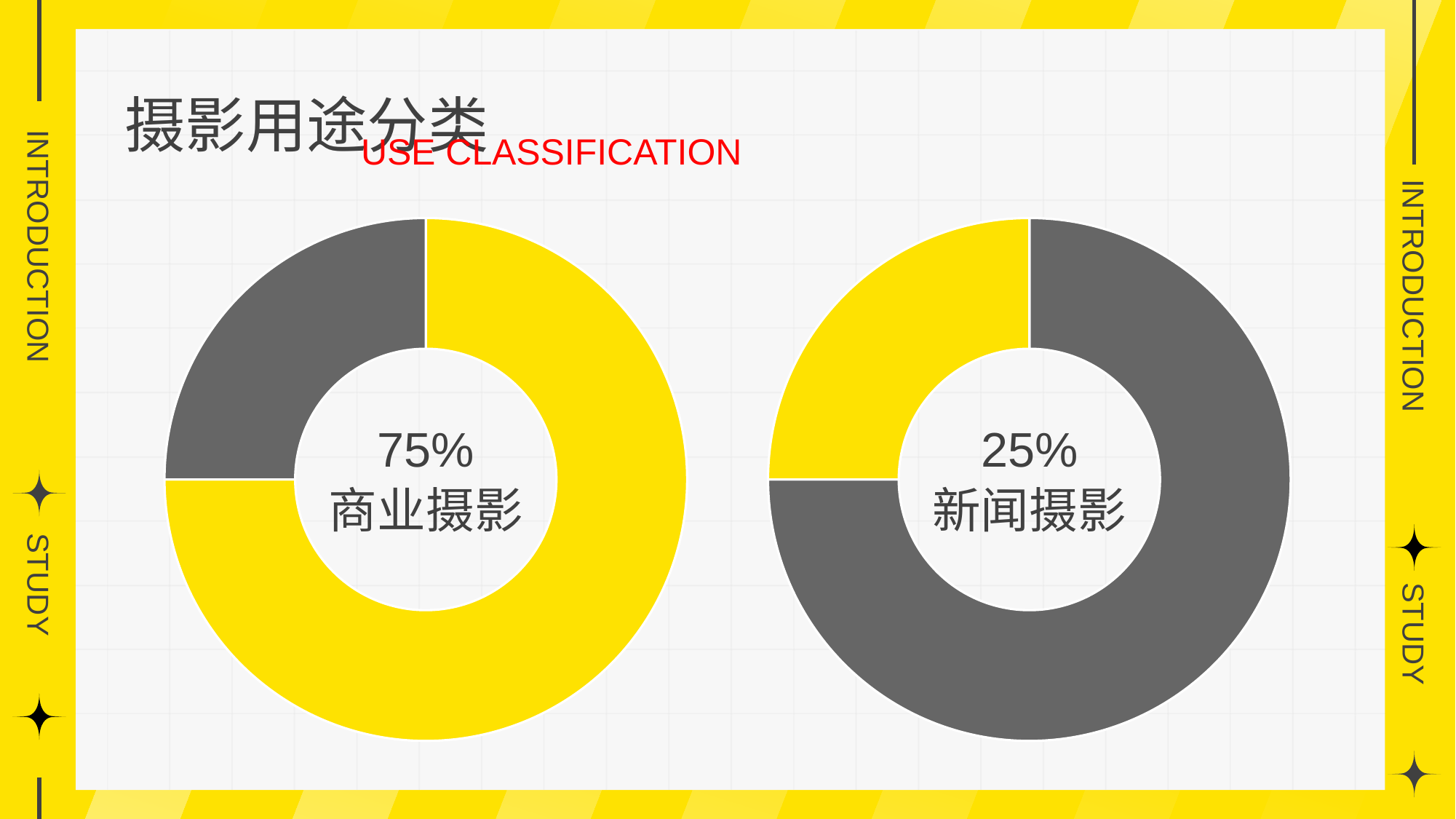

摄影用途分类
USE CLASSIFICATION

### Chart

| Category | 销售额 |
|---|---|
| 第一季度 | 75.0 |
| 第二季度 | 25.0 |

### Chart

| Category | 销售额 |
|---|---|
| 第一季度 | 75.0 |
| 第二季度 | 25.0 |
75%
25%
商业摄影
新闻摄影